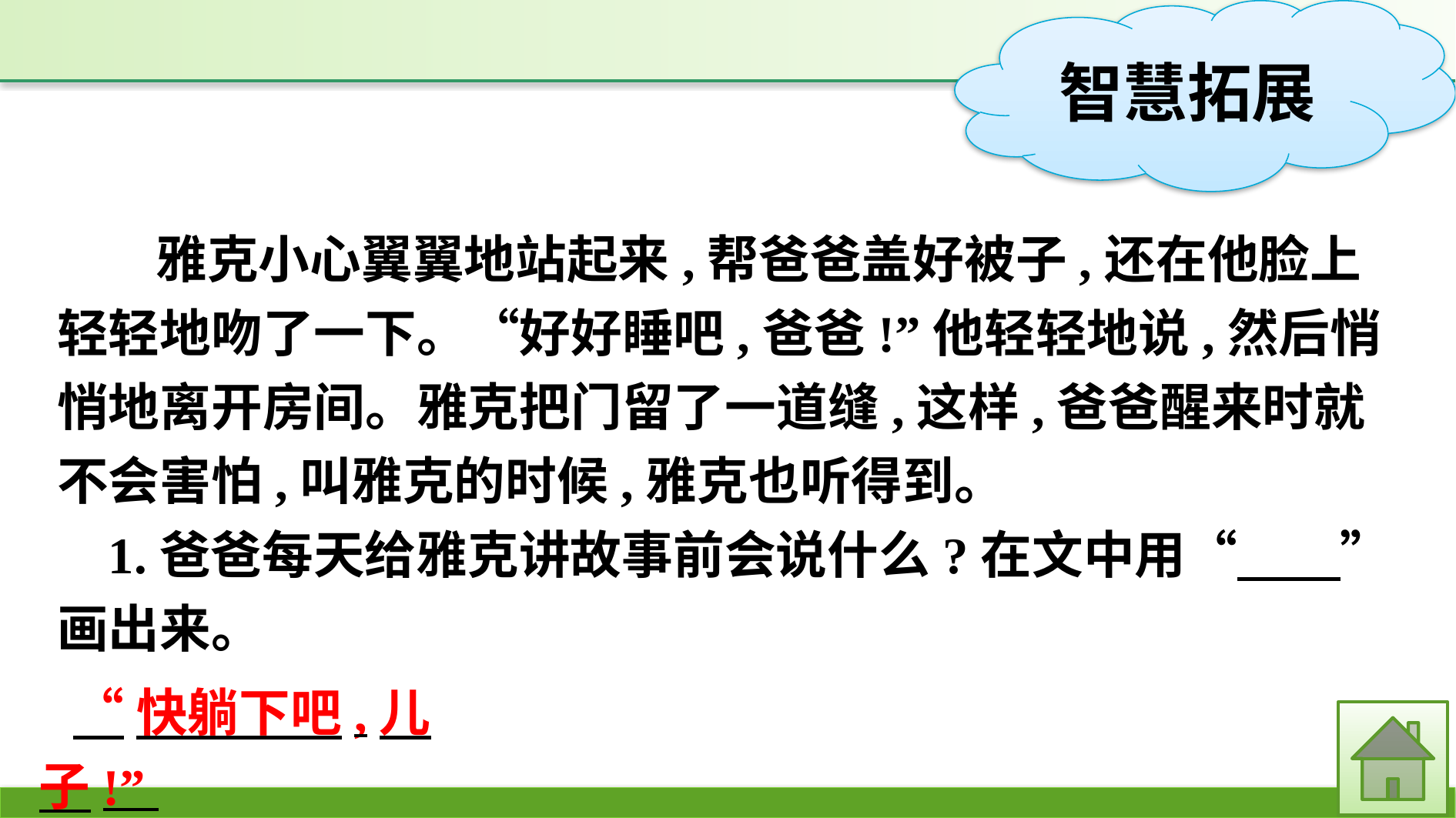

雅克小心翼翼地站起来,帮爸爸盖好被子,还在他脸上轻轻地吻了一下。“好好睡吧,爸爸!”他轻轻地说,然后悄悄地离开房间。雅克把门留了一道缝,这样,爸爸醒来时就不会害怕,叫雅克的时候,雅克也听得到。
1.爸爸每天给雅克讲故事前会说什么?在文中用“　　”画出来。
“快躺下吧,儿子!”